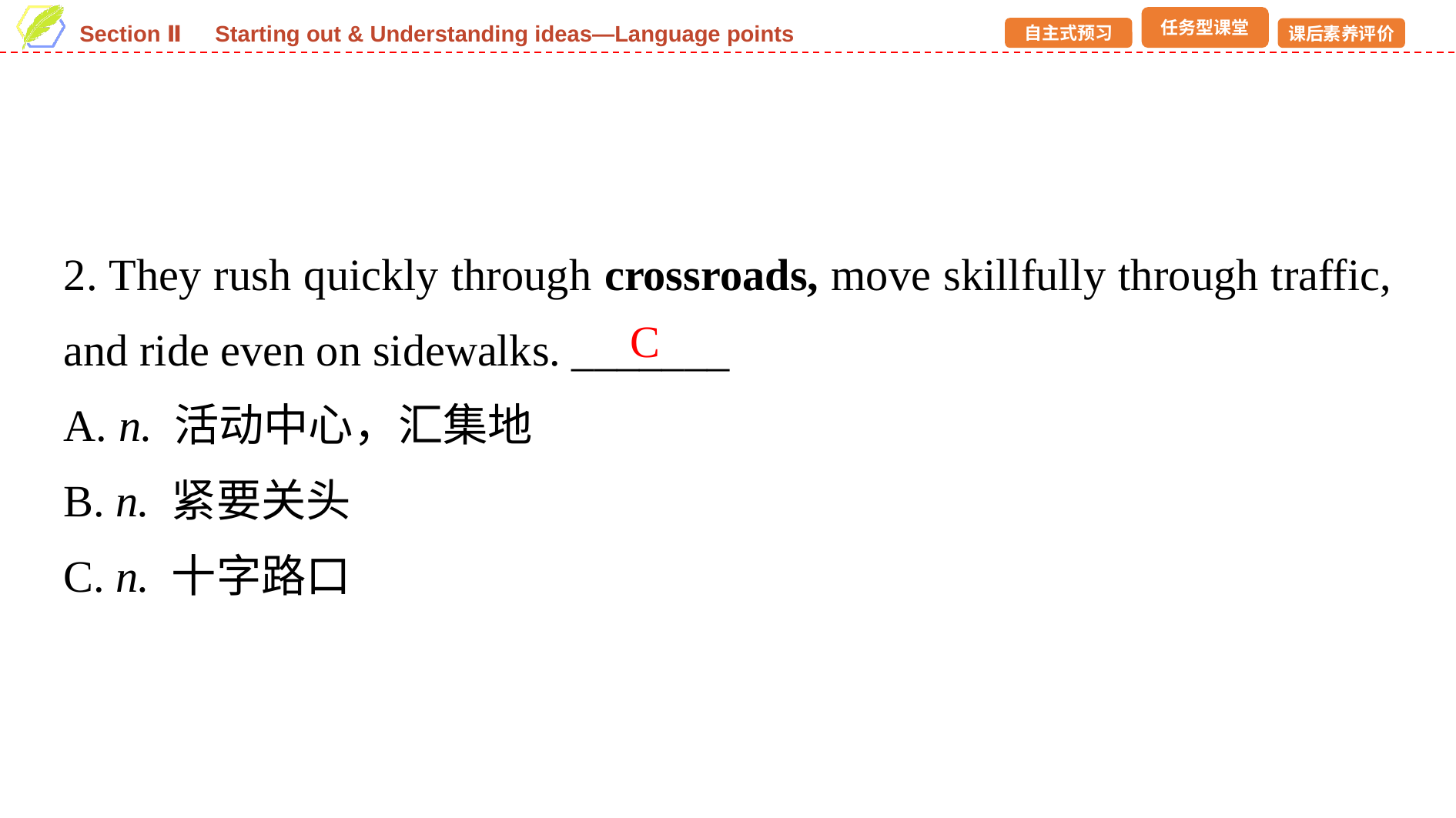

2. They rush quickly through crossroads, move skillfully through traffic, and ride even on sidewalks. _______
A. n. 活动中心，汇集地
B. n. 紧要关头
C. n. 十字路口
C